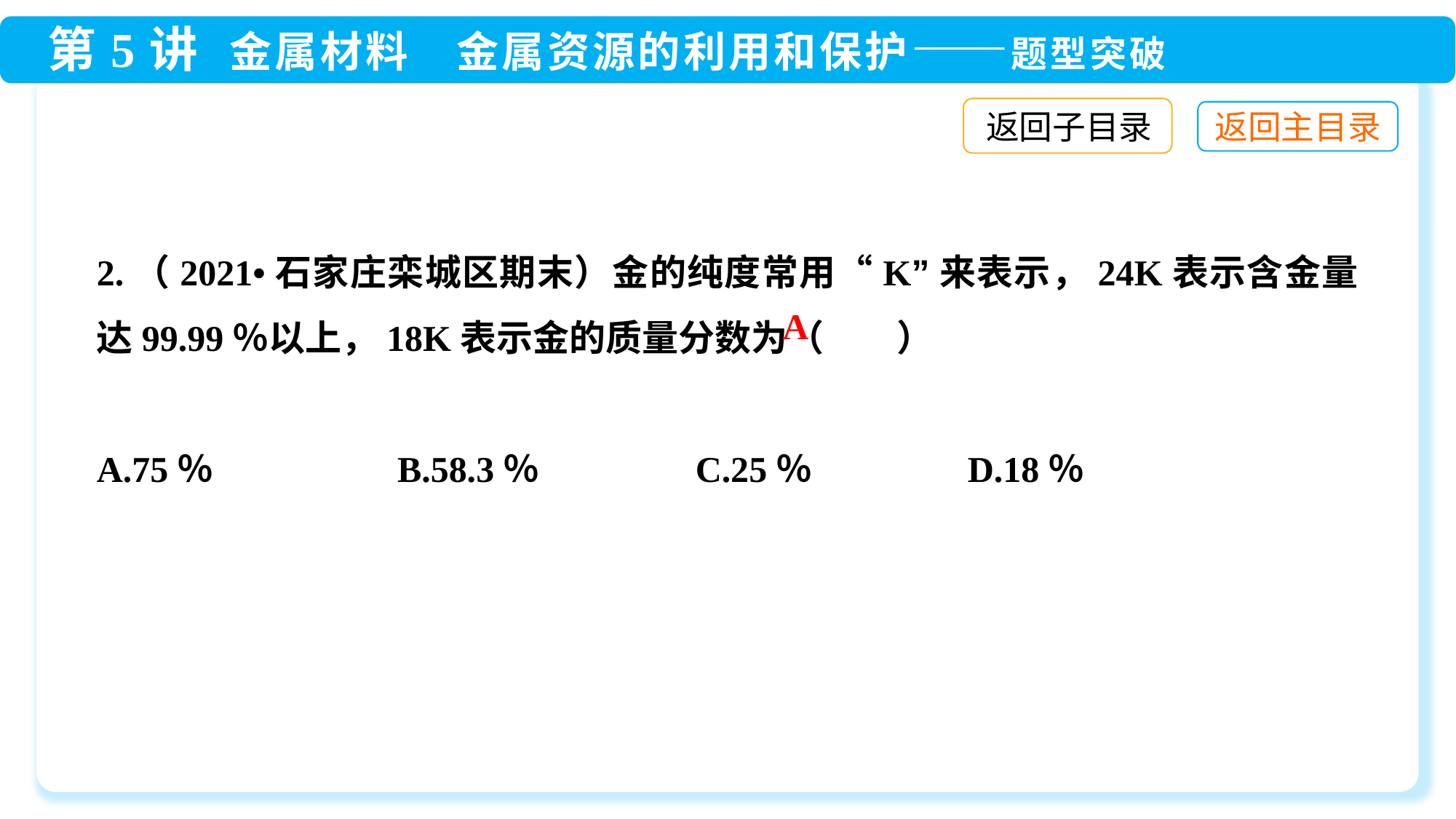

返回子目录
2.（2021•石家庄栾城区期末）金的纯度常用“K”来表示，24K表示含金量达99.99％以上，18K表示金的质量分数为（　　）

A.75％ 	         B.58.3％                  C.25％ 	            D.18％
A